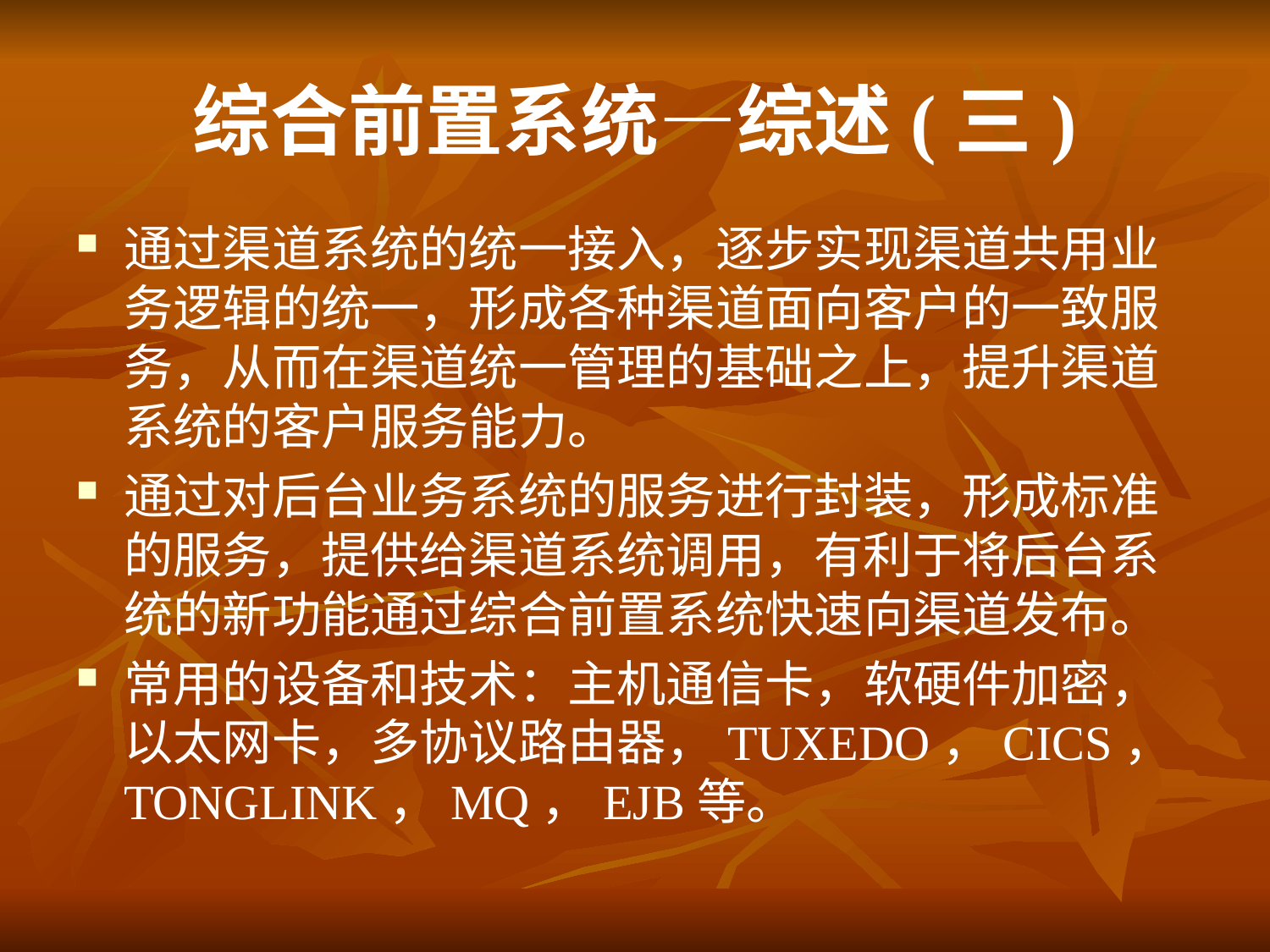

# 综合前置系统—综述(三)
通过渠道系统的统一接入，逐步实现渠道共用业务逻辑的统一，形成各种渠道面向客户的一致服务，从而在渠道统一管理的基础之上，提升渠道系统的客户服务能力。
通过对后台业务系统的服务进行封装，形成标准的服务，提供给渠道系统调用，有利于将后台系统的新功能通过综合前置系统快速向渠道发布。
常用的设备和技术：主机通信卡，软硬件加密，以太网卡，多协议路由器，TUXEDO，CICS，TONGLINK，MQ，EJB等。